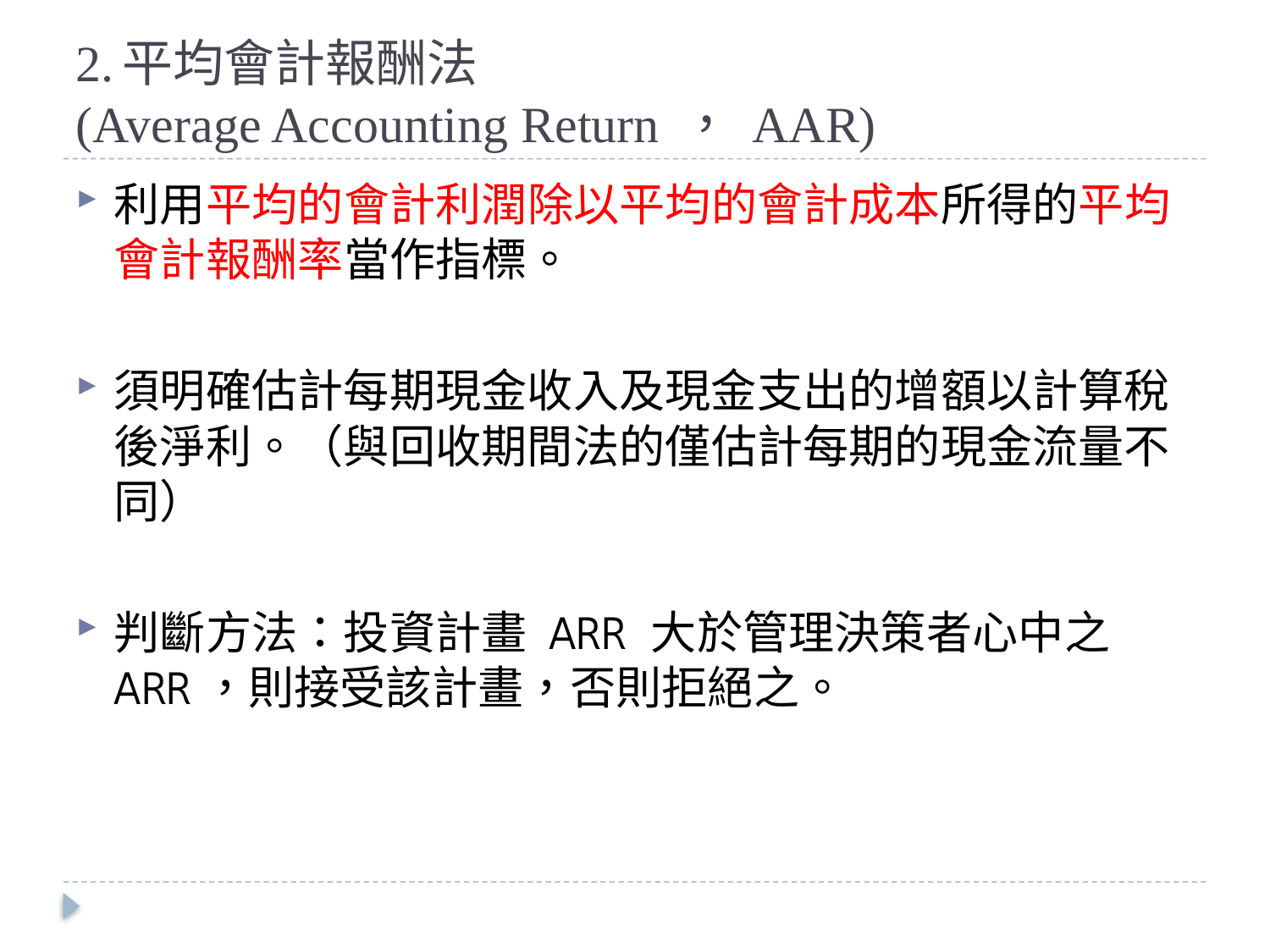

# 2.平均會計報酬法 (Average Accounting Return ， AAR)
利用平均的會計利潤除以平均的會計成本所得的平均會計報酬率當作指標。

須明確估計每期現金收入及現金支出的增額以計算稅後淨利。（與回收期間法的僅估計每期的現金流量不同）

判斷方法：投資計畫 ARR 大於管理決策者心中之ARR，則接受該計畫，否則拒絕之。